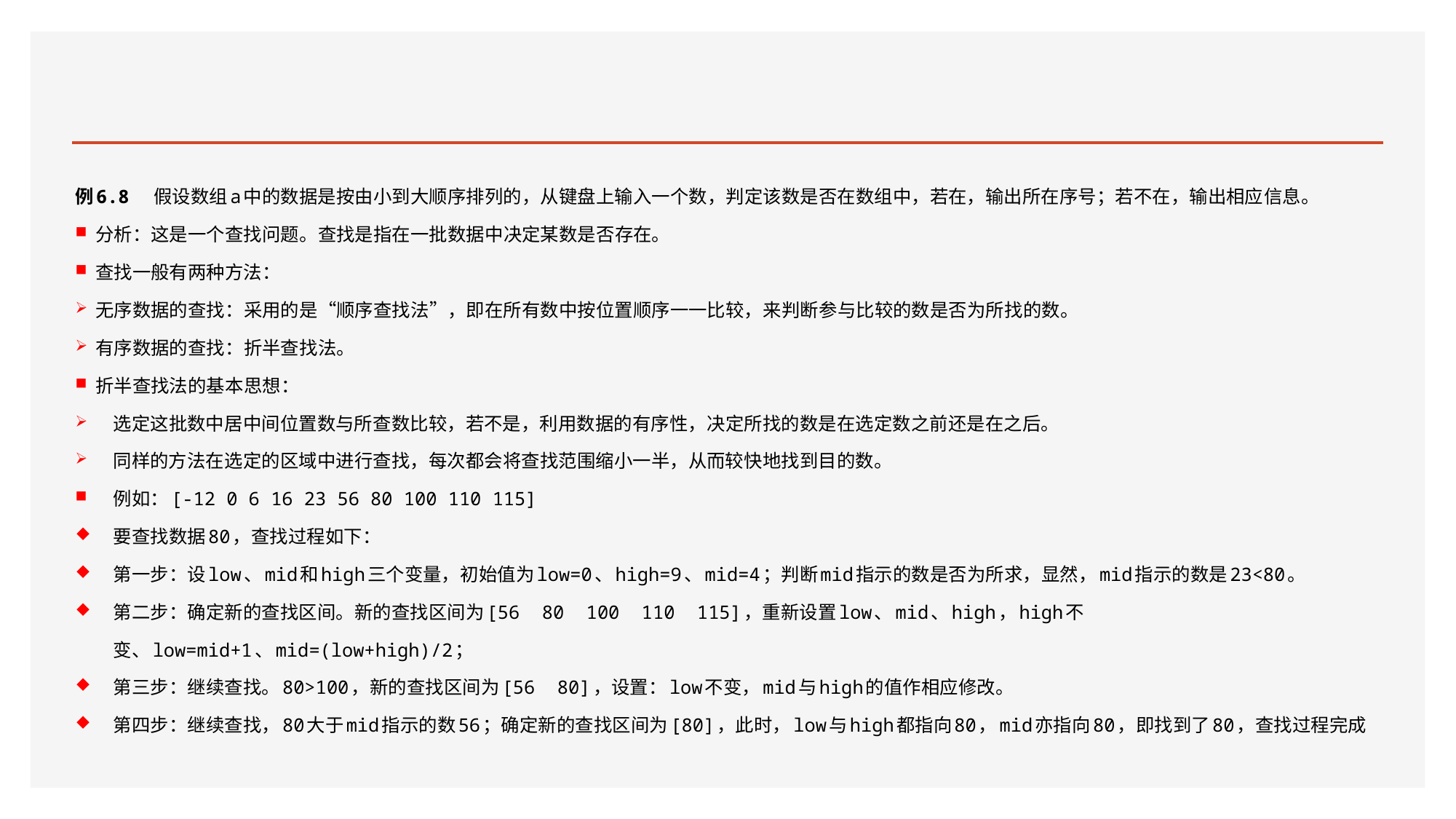

#
例6.8  假设数组a中的数据是按由小到大顺序排列的，从键盘上输入一个数，判定该数是否在数组中，若在，输出所在序号；若不在，输出相应信息。
分析：这是一个查找问题。查找是指在一批数据中决定某数是否存在。
查找一般有两种方法：
无序数据的查找：采用的是“顺序查找法”，即在所有数中按位置顺序一一比较，来判断参与比较的数是否为所找的数。
有序数据的查找：折半查找法。
折半查找法的基本思想：
选定这批数中居中间位置数与所查数比较，若不是，利用数据的有序性，决定所找的数是在选定数之前还是在之后。
同样的方法在选定的区域中进行查找，每次都会将查找范围缩小一半，从而较快地找到目的数。
例如：[-12 0 6 16 23 56 80 100 110 115]
要查找数据80，查找过程如下：
第一步：设low、mid和high三个变量，初始值为low=0、high=9、mid=4；判断mid指示的数是否为所求，显然，mid指示的数是23<80。
第二步：确定新的查找区间。新的查找区间为[56  80  100  110  115]，重新设置low、mid、high，high不变、low=mid+1、mid=(low+high)/2；
第三步：继续查找。80>100，新的查找区间为[56  80]，设置：low不变，mid与high的值作相应修改。
第四步：继续查找，80大于mid指示的数56；确定新的查找区间为[80]，此时，low与high都指向80，mid亦指向80，即找到了80，查找过程完成